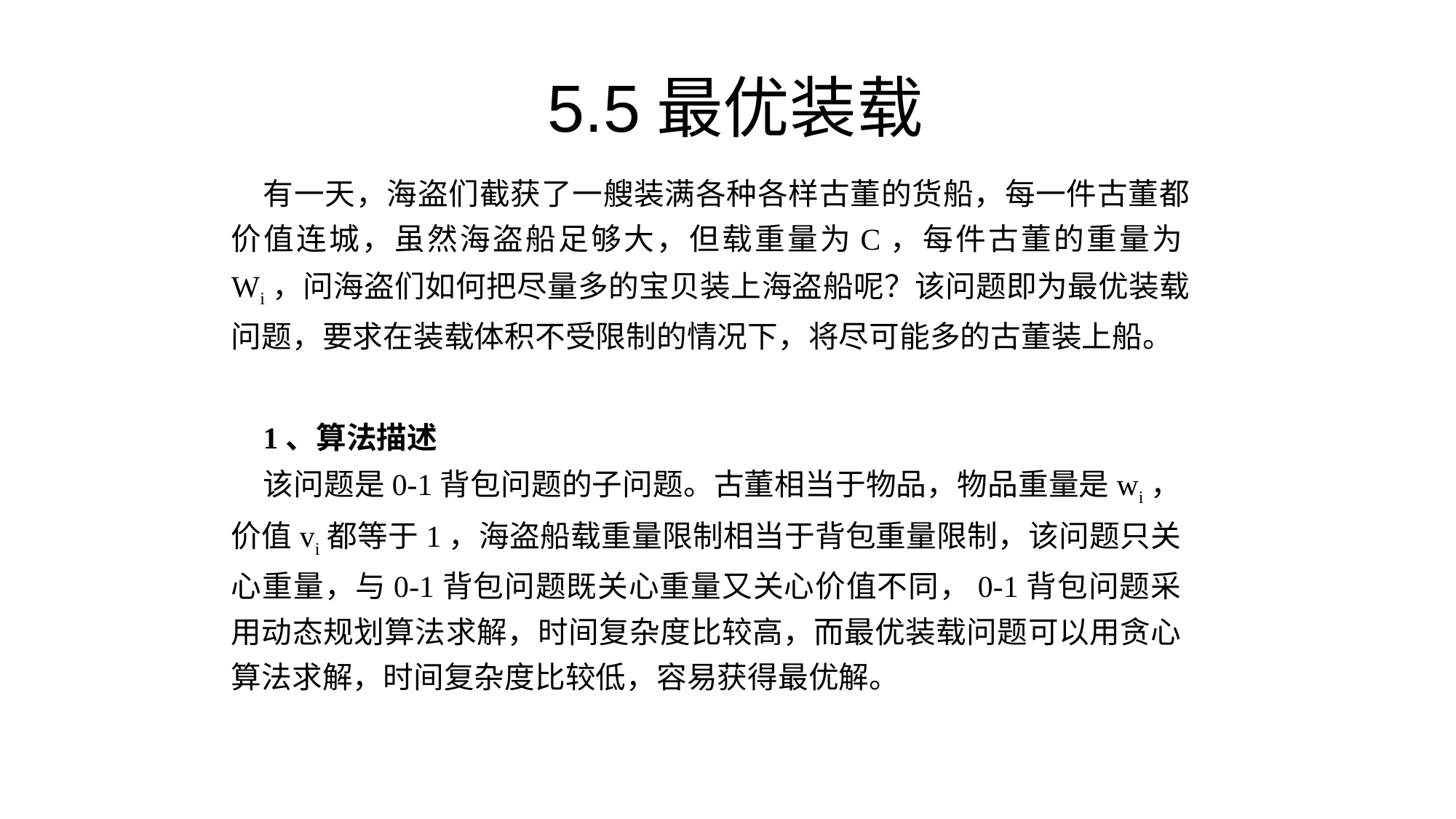

5.5最优装载
有一天，海盗们截获了一艘装满各种各样古董的货船，每一件古董都价值连城，虽然海盗船足够大，但载重量为C，每件古董的重量为Wi，问海盗们如何把尽量多的宝贝装上海盗船呢？该问题即为最优装载问题，要求在装载体积不受限制的情况下，将尽可能多的古董装上船。
1、算法描述
该问题是0-1背包问题的子问题。古董相当于物品，物品重量是wi，价值vi都等于1，海盗船载重量限制相当于背包重量限制，该问题只关心重量，与0-1背包问题既关心重量又关心价值不同，0-1背包问题采用动态规划算法求解，时间复杂度比较高，而最优装载问题可以用贪心算法求解，时间复杂度比较低，容易获得最优解。